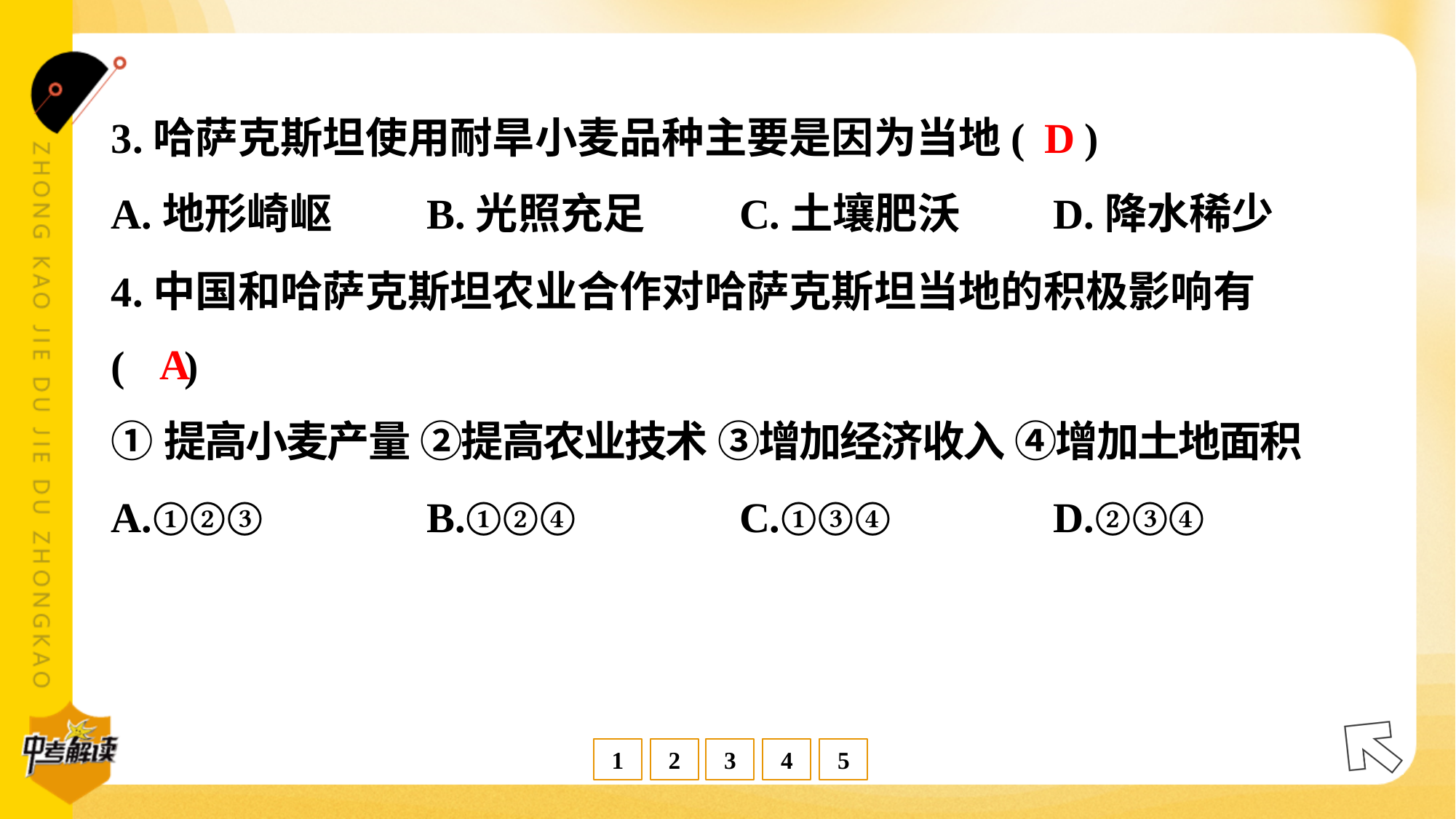

D
3.哈萨克斯坦使用耐旱小麦品种主要是因为当地(     )
A.地形崎岖	B.光照充足	C.土壤肥沃	D.降水稀少
4.中国和哈萨克斯坦农业合作对哈萨克斯坦当地的积极影响有
(     )
A
①提高小麦产量 ②提高农业技术 ③增加经济收入 ④增加土地面积
A.①②③	B.①②④	C.①③④	D.②③④